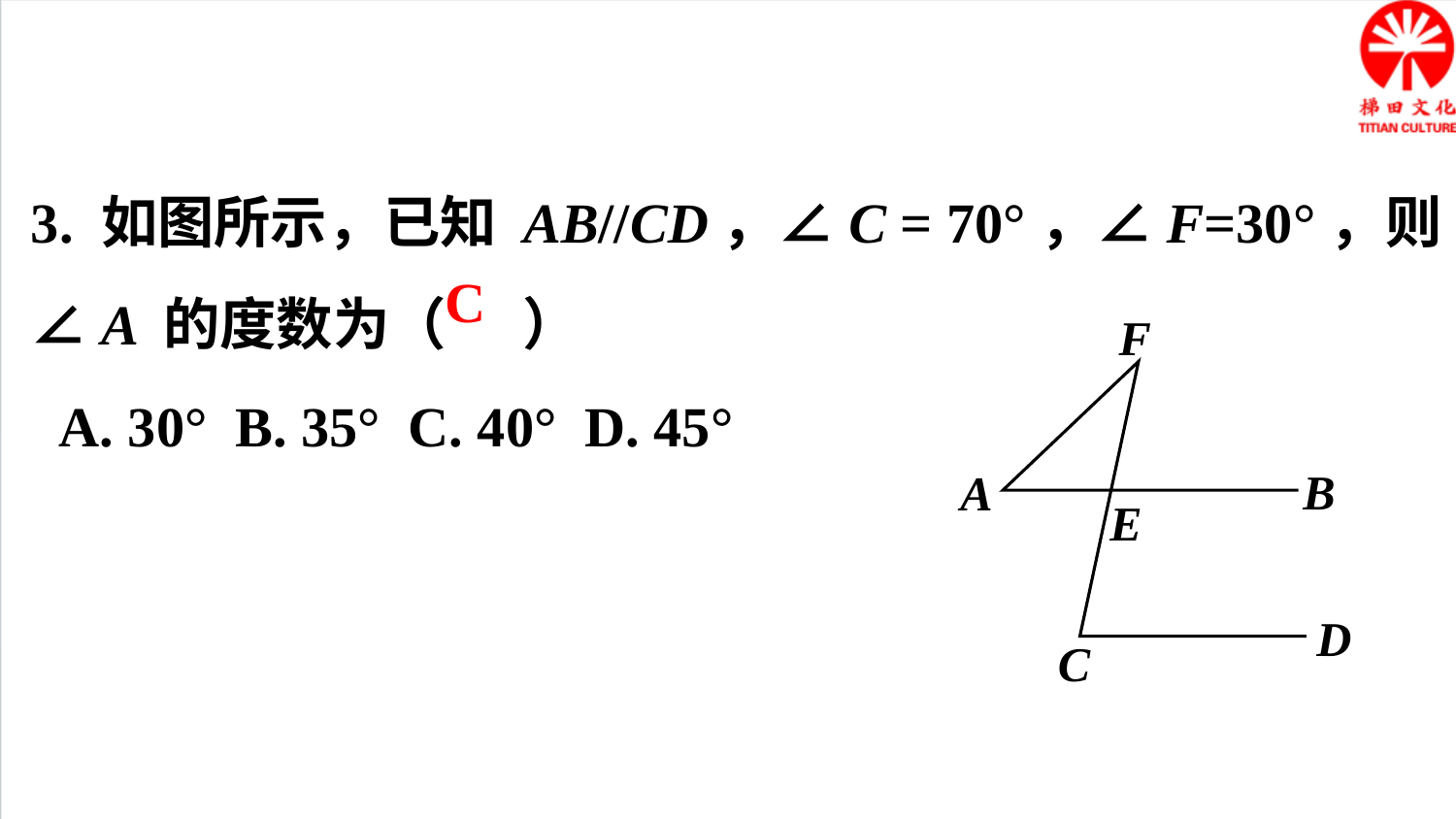

3. 如图所示，已知 AB//CD，∠C = 70°，∠F=30°，则∠A 的度数为（      ）
  A. 30°  B. 35°  C. 40°  D. 45°
C
F

B
A
E
D
C